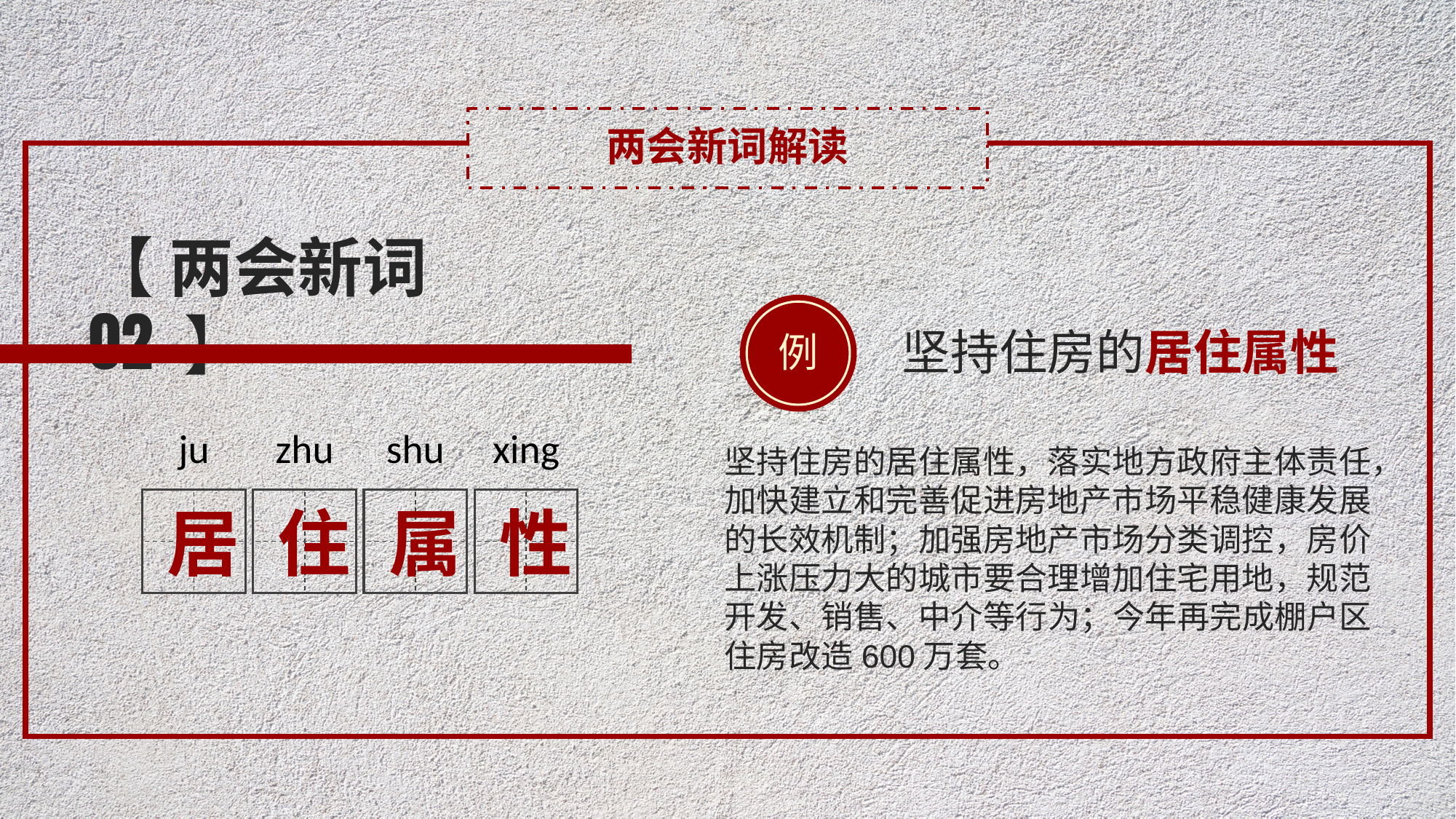

两会新词解读

【 两会新词   02 】

例
坚持住房的居住属性

ju

居
zhu

住
shu

属
xing

性
坚持住房的居住属性，落实地方政府主体责任，加快建立和完善促进房地产市场平稳健康发展的长效机制；加强房地产市场分类调控，房价上涨压力大的城市要合理增加住宅用地，规范开发、销售、中介等行为；今年再完成棚户区住房改造600万套。